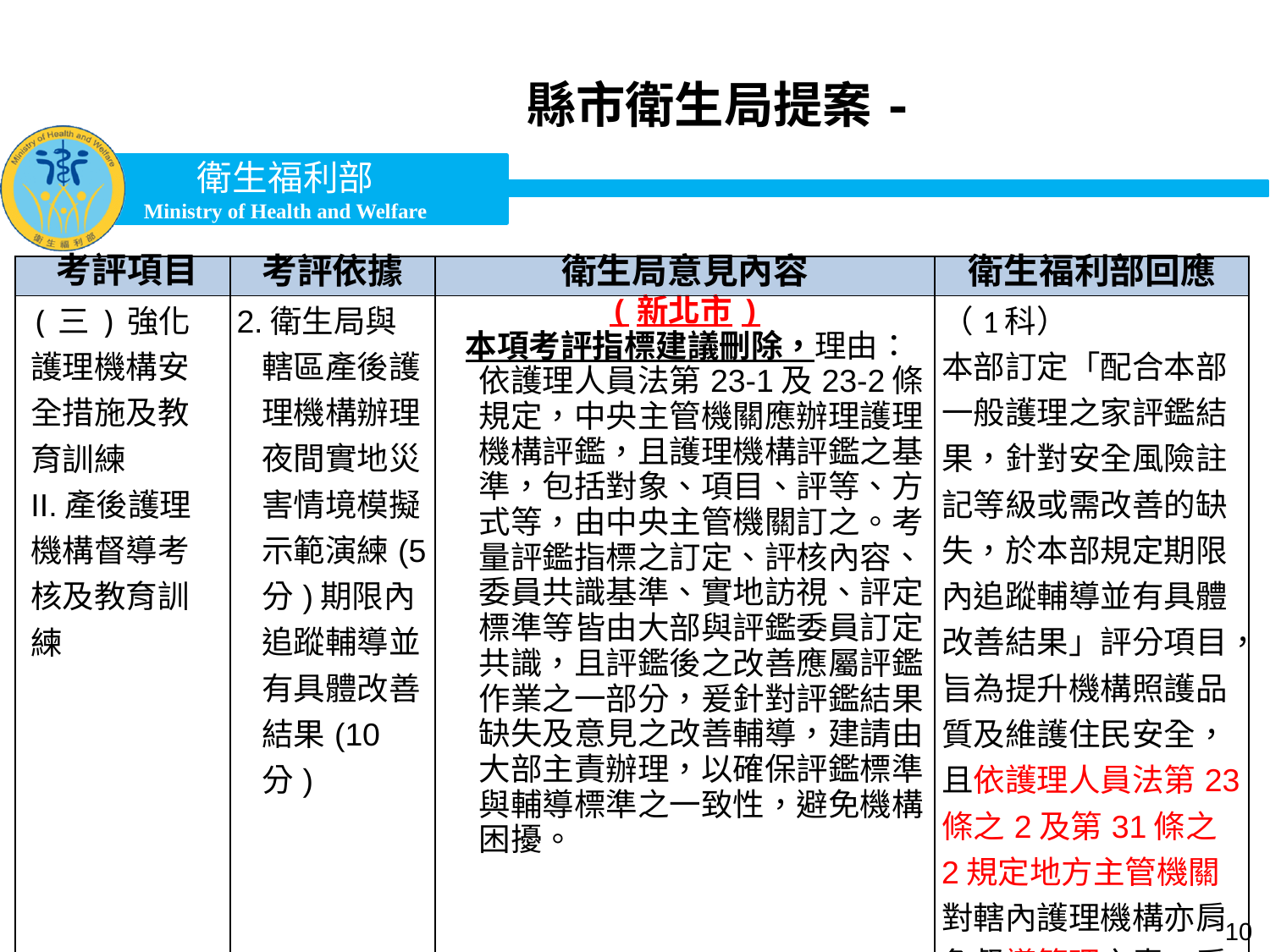

縣市衛生局提案-
| ­­考評項目 | 考評依據 | 衛生局意見內容 | 衛生福利部回應 |
| --- | --- | --- | --- |
| (三)強化護理機構安全措施及教育訓練 II.產後護理機構督導考核及教育訓練 | 2.衛生局與轄區產後護理機構辦理夜間實地災害情境模擬示範演練(5分)期限內追蹤輔導並有具體改善結果(10分) | (新北市) 本項考評指標建議刪除，理由：依護理人員法第23-1及23-2條規定，中央主管機關應辦理護理機構評鑑，且護理機構評鑑之基準，包括對象、項目、評等、方式等，由中央主管機關訂之。考量評鑑指標之訂定、評核內容、委員共識基準、實地訪視、評定標準等皆由大部與評鑑委員訂定共識，且評鑑後之改善應屬評鑑作業之一部分，爰針對評鑑結果缺失及意見之改善輔導，建請由大部主責辦理，以確保評鑑標準與輔導標準之一致性，避免機構困擾。 | （1科） 本部訂定「配合本部一般護理之家評鑑結果，針對安全風險註記等級或需改善的缺失，於本部規定期限內追蹤輔導並有具體改善結果」評分項目，旨為提升機構照護品質及維護住民安全，且依護理人員法第23條之2及第31條之2規定地方主管機關對轄內護理機構亦肩負督導管理之責，爰維持原定評分內容。 |
10